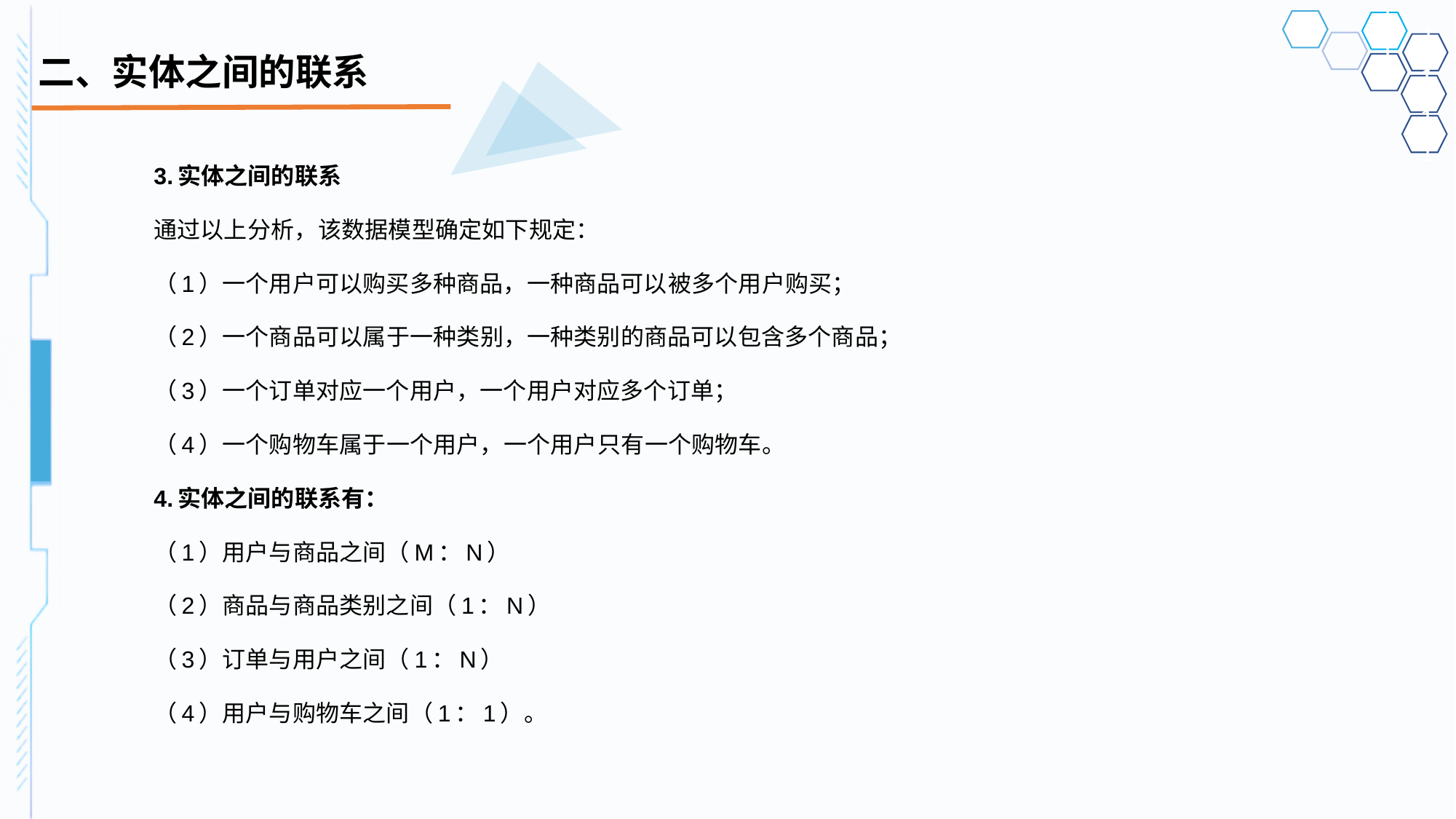

# 二、实体之间的联系

3.实体之间的联系
通过以上分析，该数据模型确定如下规定：
（1）一个用户可以购买多种商品，一种商品可以被多个用户购买；
（2）一个商品可以属于一种类别，一种类别的商品可以包含多个商品；
（3）一个订单对应一个用户，一个用户对应多个订单；
（4）一个购物车属于一个用户，一个用户只有一个购物车。
4.实体之间的联系有：
（1）用户与商品之间（M：N）
（2）商品与商品类别之间（1：N）
（3）订单与用户之间（1：N）
（4）用户与购物车之间（1：1）。